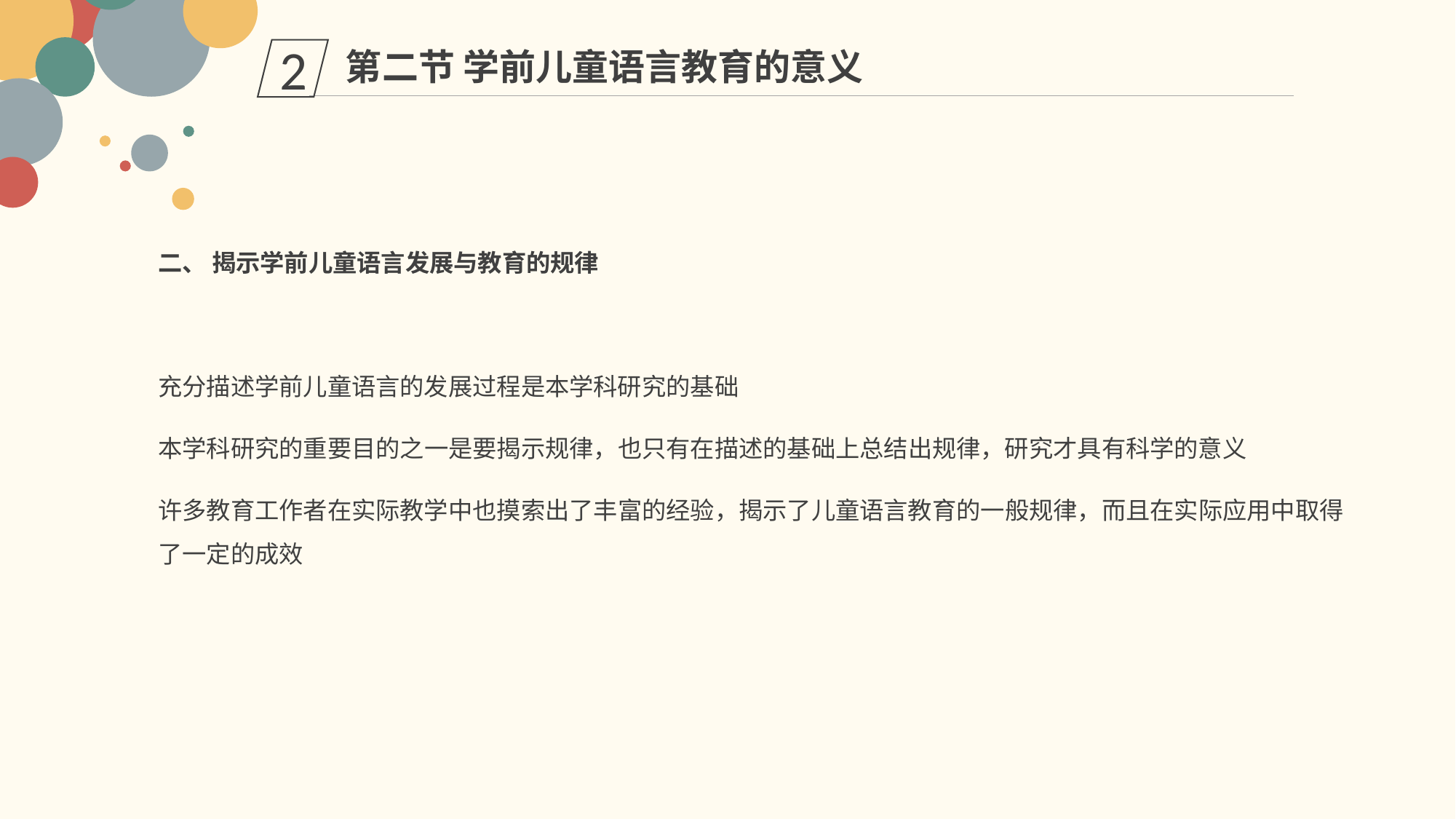

第二节 学前儿童语言教育的意义
2
二、 揭示学前儿童语言发展与教育的规律

充分描述学前儿童语言的发展过程是本学科研究的基础
本学科研究的重要目的之一是要揭示规律，也只有在描述的基础上总结出规律，研究才具有科学的意义
许多教育工作者在实际教学中也摸索出了丰富的经验，揭示了儿童语言教育的一般规律，而且在实际应用中取得了一定的成效